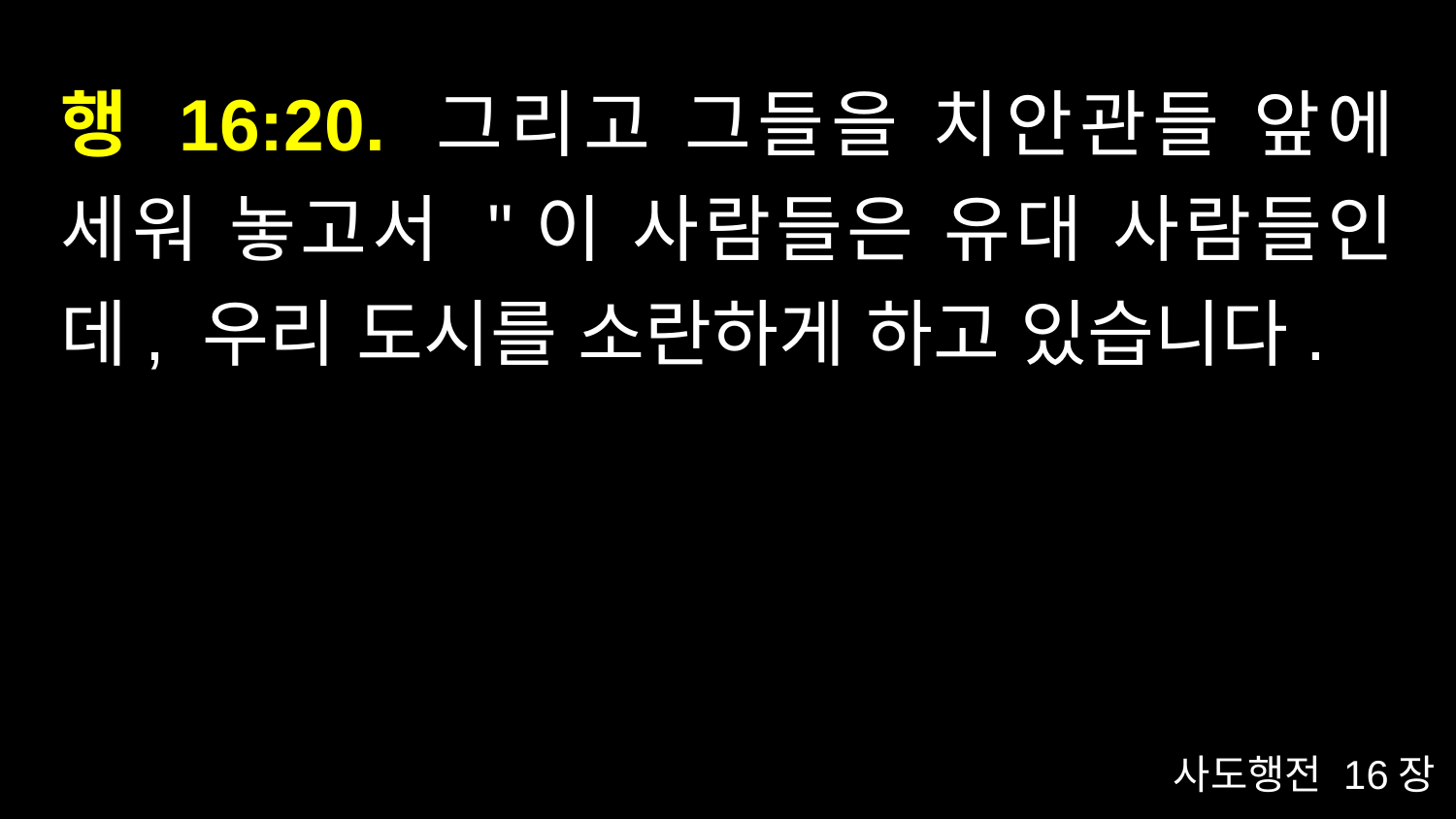

# 행 16:20. 그리고 그들을 치안관들 앞에 세워 놓고서 "이 사람들은 유대 사람들인데, 우리 도시를 소란하게 하고 있습니다.
사도행전 16장